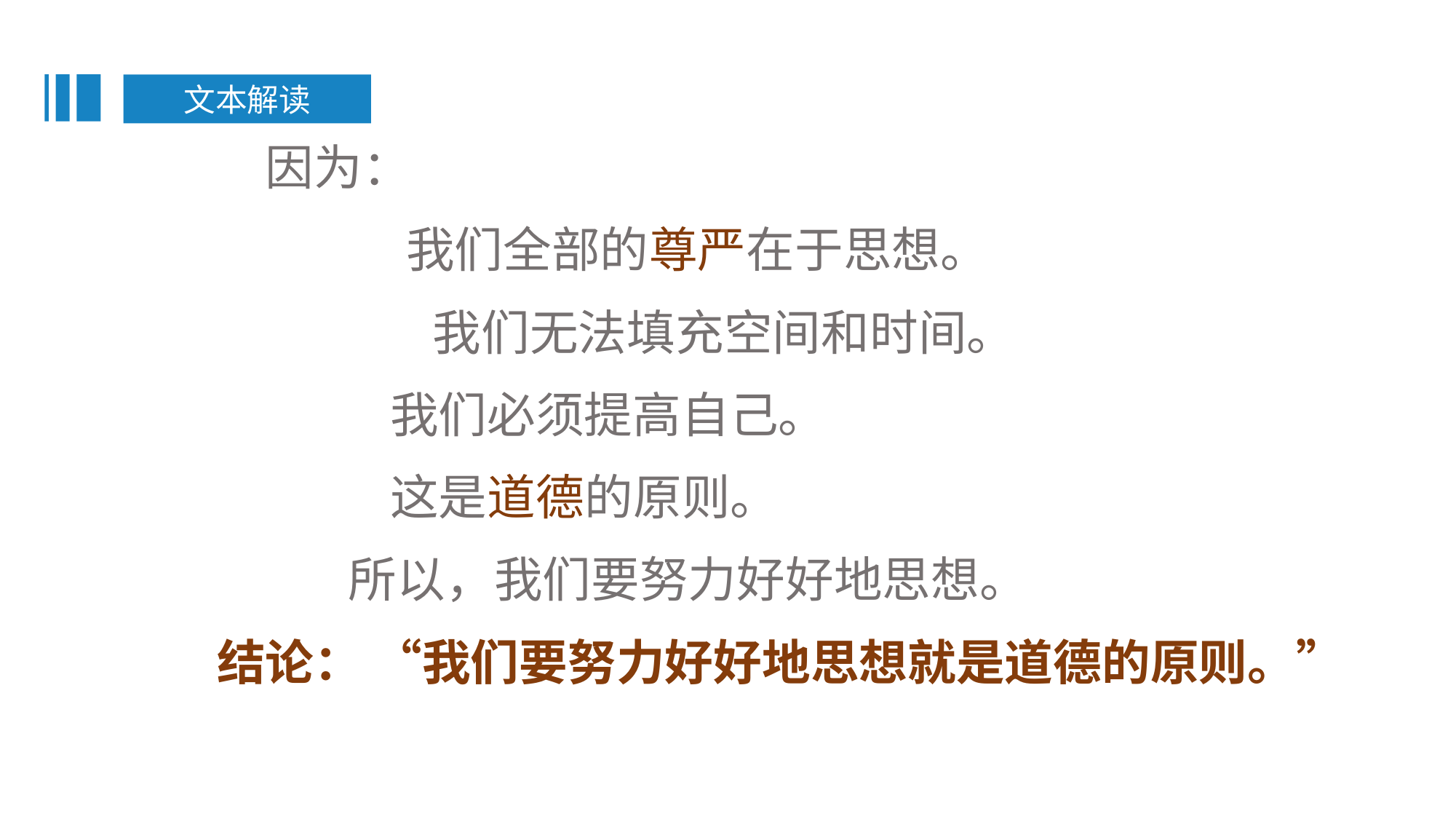

文本解读
　因为：
　　　    我们全部的尊严在于思想。
　　　　  我们无法填充空间和时间。
　　       我们必须提高自己。
　　       这是道德的原则。
           所以，我们要努力好好地思想。
结论： “我们要努力好好地思想就是道德的原则。”